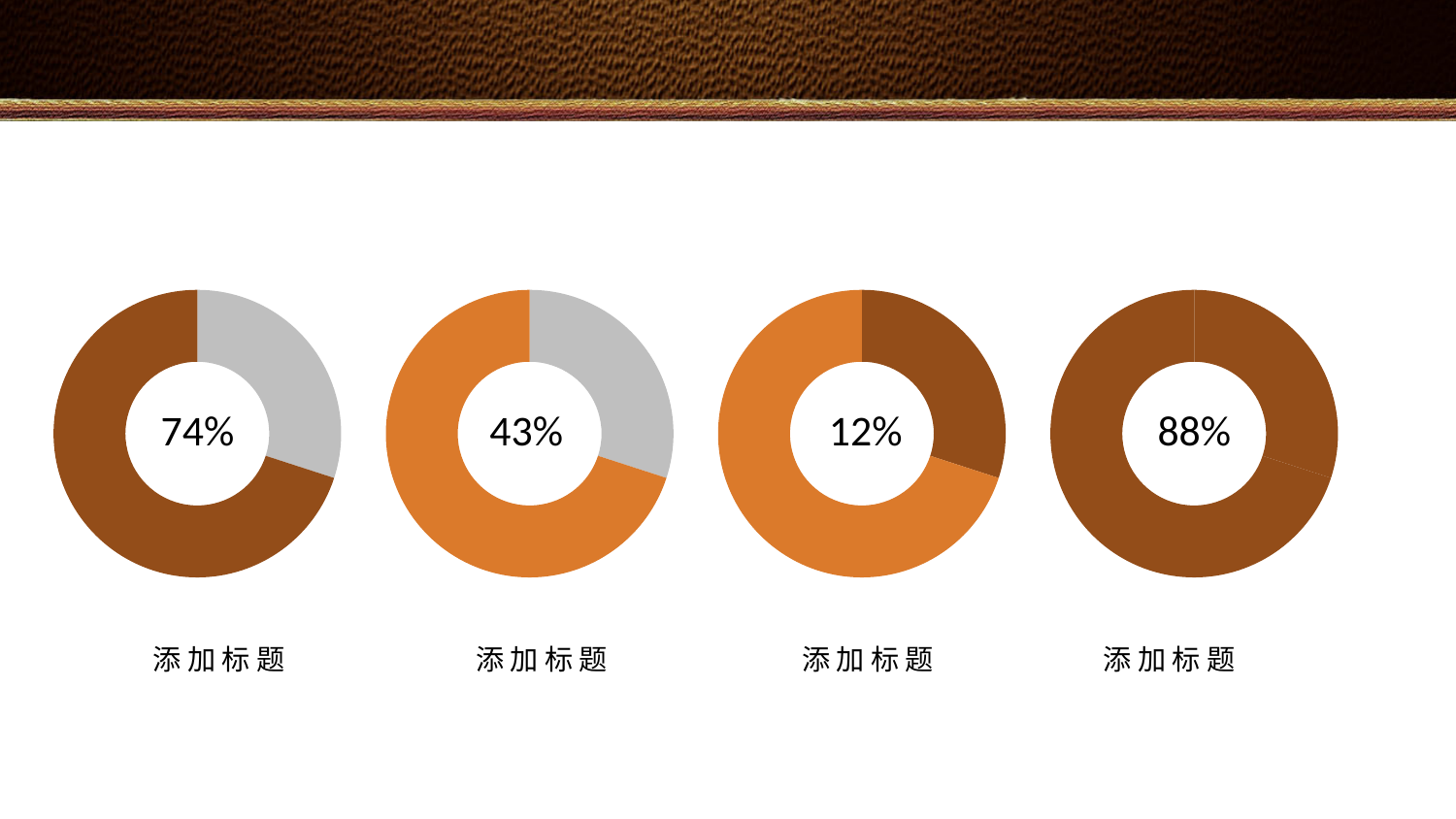

#

### Chart

| Category | Sales |
|---|---|
| 1st Qtr | 1.5 |
| 2nd Qtr | 3.5 |
74%

### Chart

| Category | Sales |
|---|---|
| 1st Qtr | 1.5 |
| 2nd Qtr | 3.5 |
43%

### Chart

| Category | Sales |
|---|---|
| 1st Qtr | 1.5 |
| 2nd Qtr | 3.5 |
12%

### Chart

| Category | Sales |
|---|---|
| 1st Qtr | 1.5 |
| 2nd Qtr | 3.5 |
88%
添加标题
添加标题
添加标题
添加标题